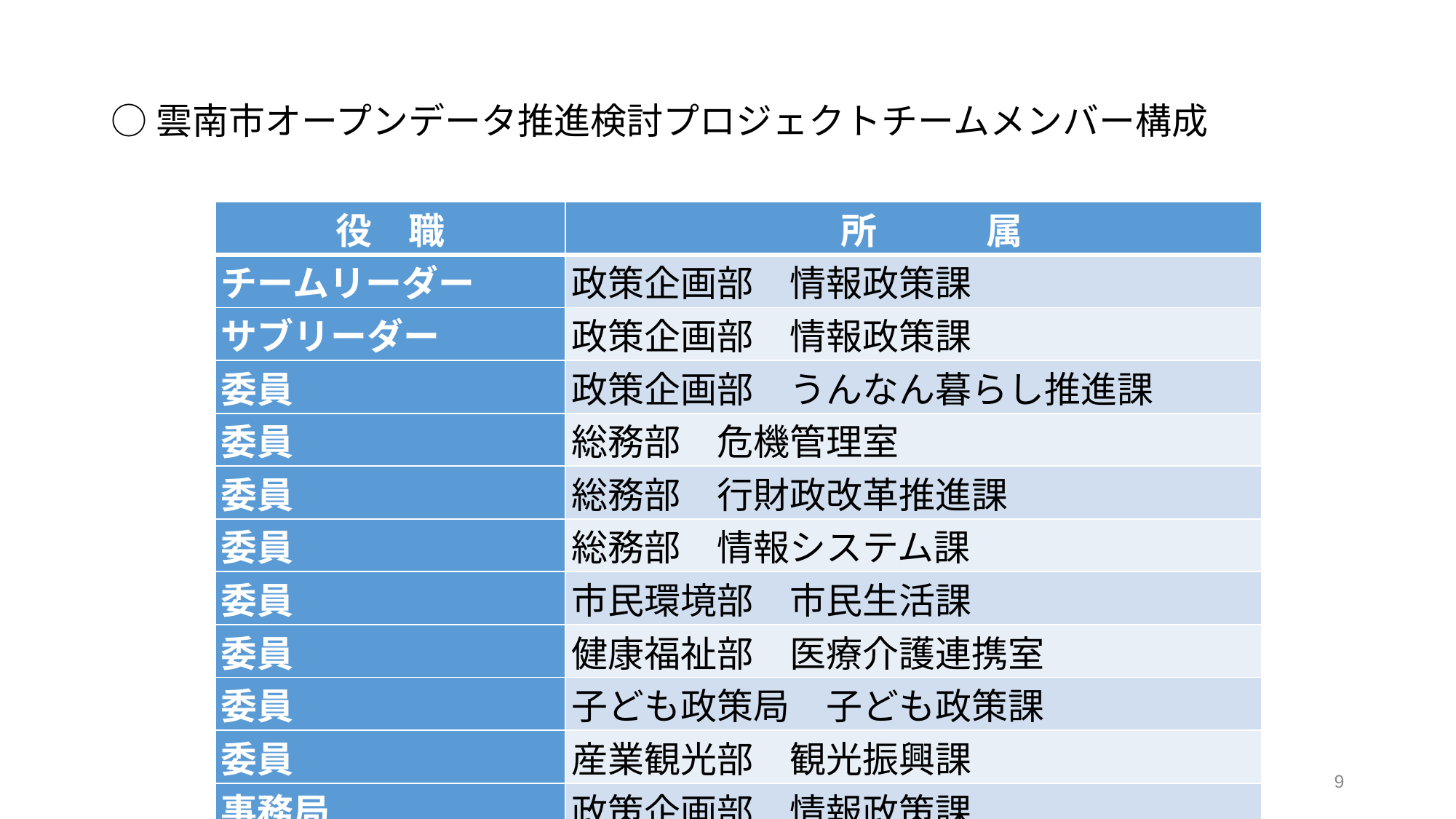

# ○雲南市オープンデータ推進検討プロジェクトチームメンバー構成
| 役　職 | 所　　　属 |
| --- | --- |
| チームリーダー | 政策企画部　情報政策課 |
| サブリーダー | 政策企画部　情報政策課 |
| 委員 | 政策企画部　うんなん暮らし推進課 |
| 委員 | 総務部　危機管理室 |
| 委員 | 総務部　行財政改革推進課 |
| 委員 | 総務部　情報システム課 |
| 委員 | 市民環境部　市民生活課 |
| 委員 | 健康福祉部　医療介護連携室 |
| 委員 | 子ども政策局　子ども政策課 |
| 委員 | 産業観光部　観光振興課 |
| 事務局 | 政策企画部　情報政策課 |
| 事務局 | 政策企画部　情報政策課 |
9